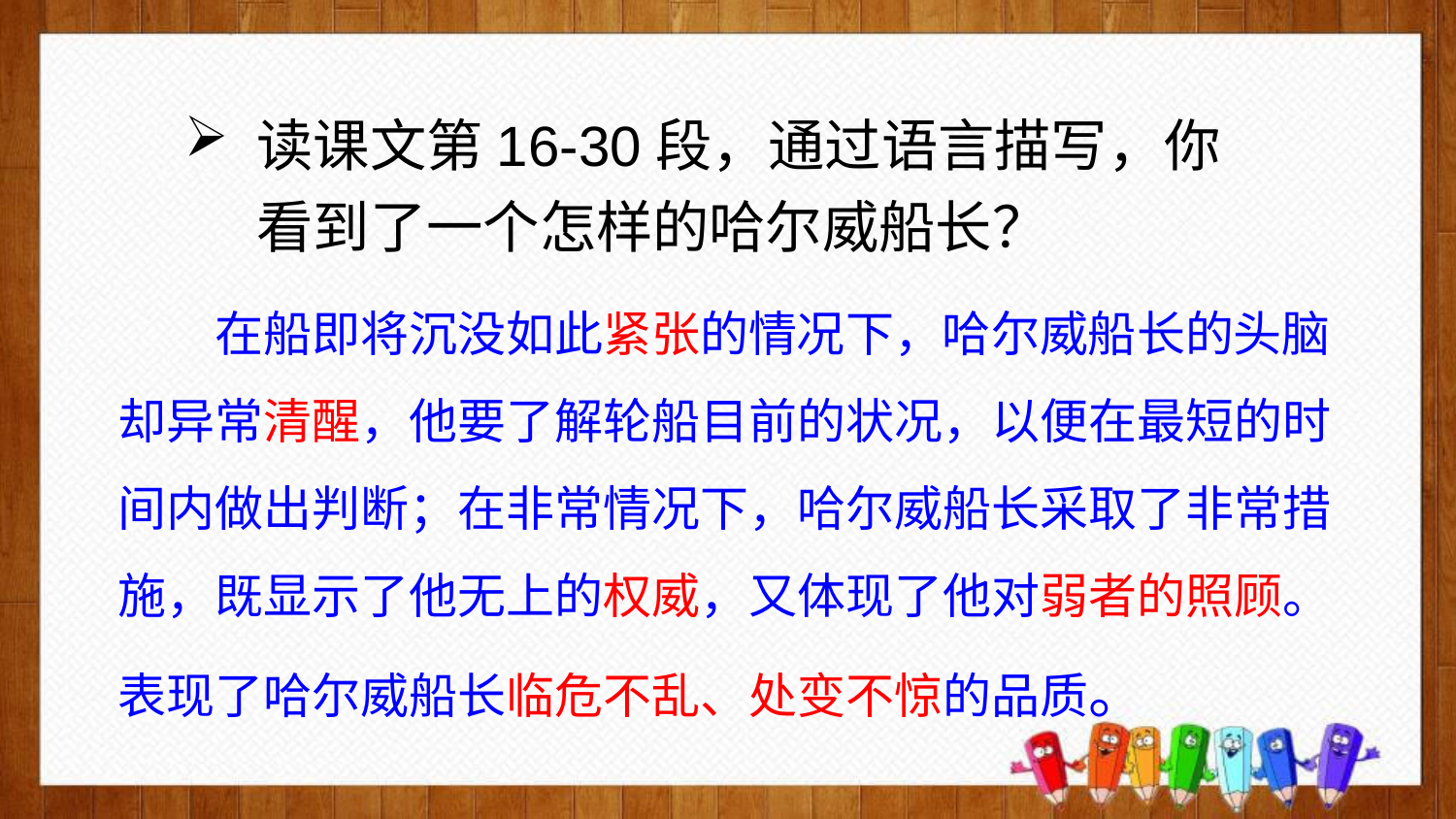

读课文第16-30段，通过语言描写，你看到了一个怎样的哈尔威船长？

在船即将沉没如此紧张的情况下，哈尔威船长的头脑却异常清醒，他要了解轮船目前的状况，以便在最短的时间内做出判断；在非常情况下，哈尔威船长采取了非常措施，既显示了他无上的权威，又体现了他对弱者的照顾。表现了哈尔威船长临危不乱、处变不惊的品质。